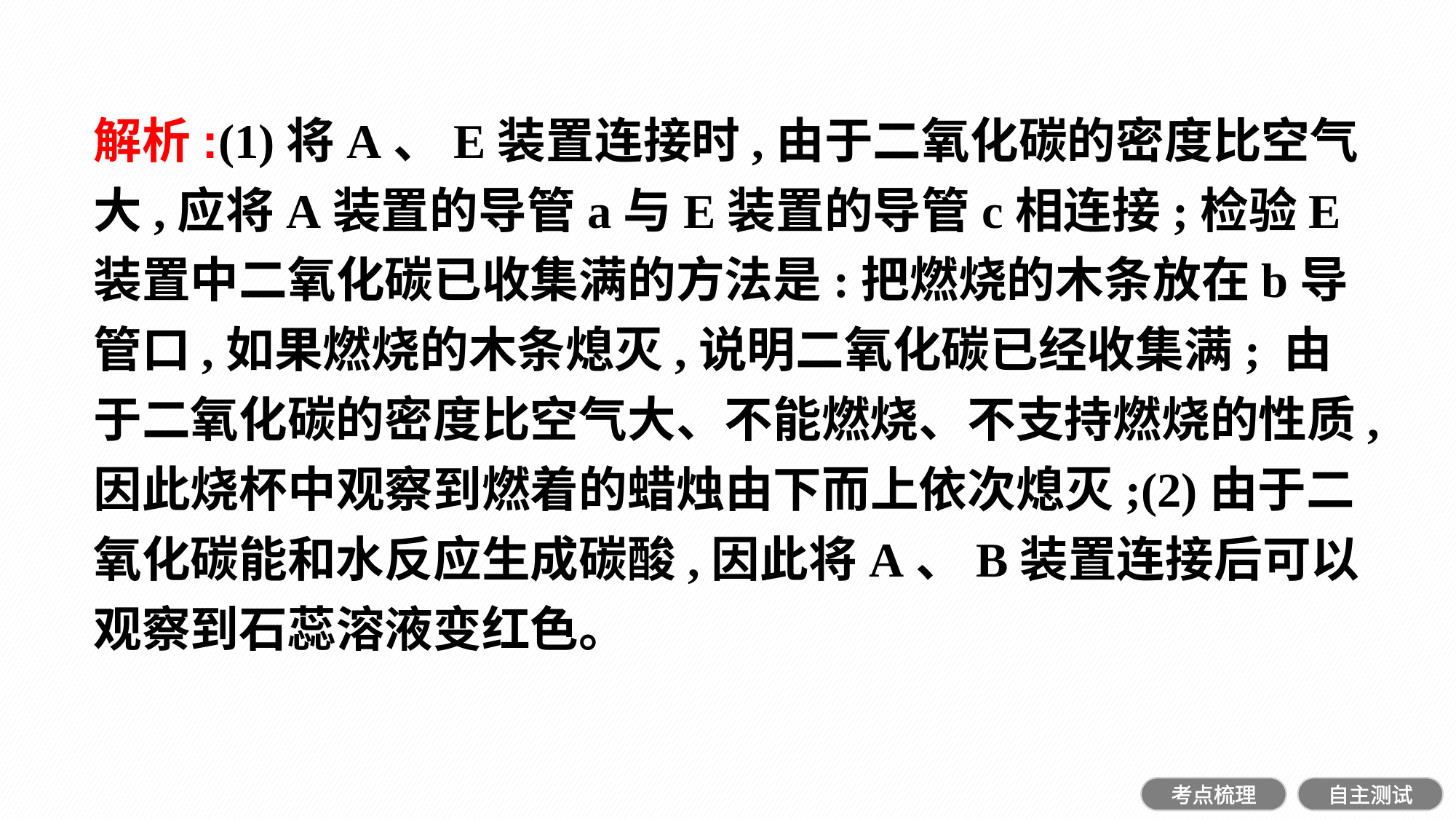

解析:(1)将A、E装置连接时,由于二氧化碳的密度比空气大,应将A装置的导管a与E装置的导管c相连接;检验E装置中二氧化碳已收集满的方法是:把燃烧的木条放在b导管口,如果燃烧的木条熄灭,说明二氧化碳已经收集满; 由于二氧化碳的密度比空气大、不能燃烧、不支持燃烧的性质,因此烧杯中观察到燃着的蜡烛由下而上依次熄灭;(2)由于二氧化碳能和水反应生成碳酸,因此将A、B装置连接后可以观察到石蕊溶液变红色。